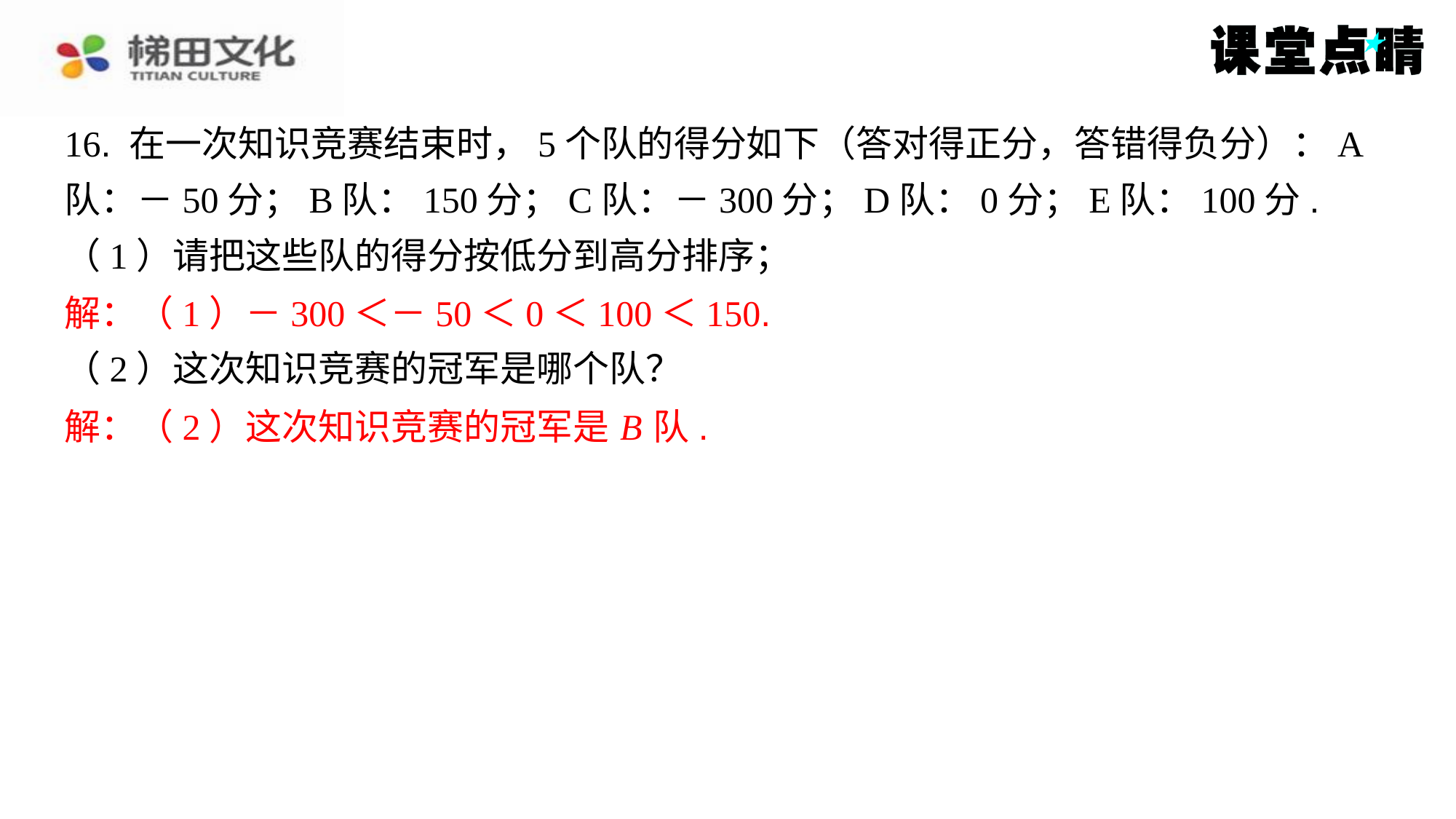

16. 在一次知识竞赛结束时，5个队的得分如下（答对得正分，答错得负分）：A
队：－50分；B队：150分；C队：－300分；D队：0分；E队：100分.
（1）请把这些队的得分按低分到高分排序；
解：（1）－300＜－50＜0＜100＜150.
（2）这次知识竞赛的冠军是哪个队？
解：（2）这次知识竞赛的冠军是 B 队.
解：（1）－300＜－50＜0＜100＜150.
解：（2）这次知识竞赛的冠军是 B 队.